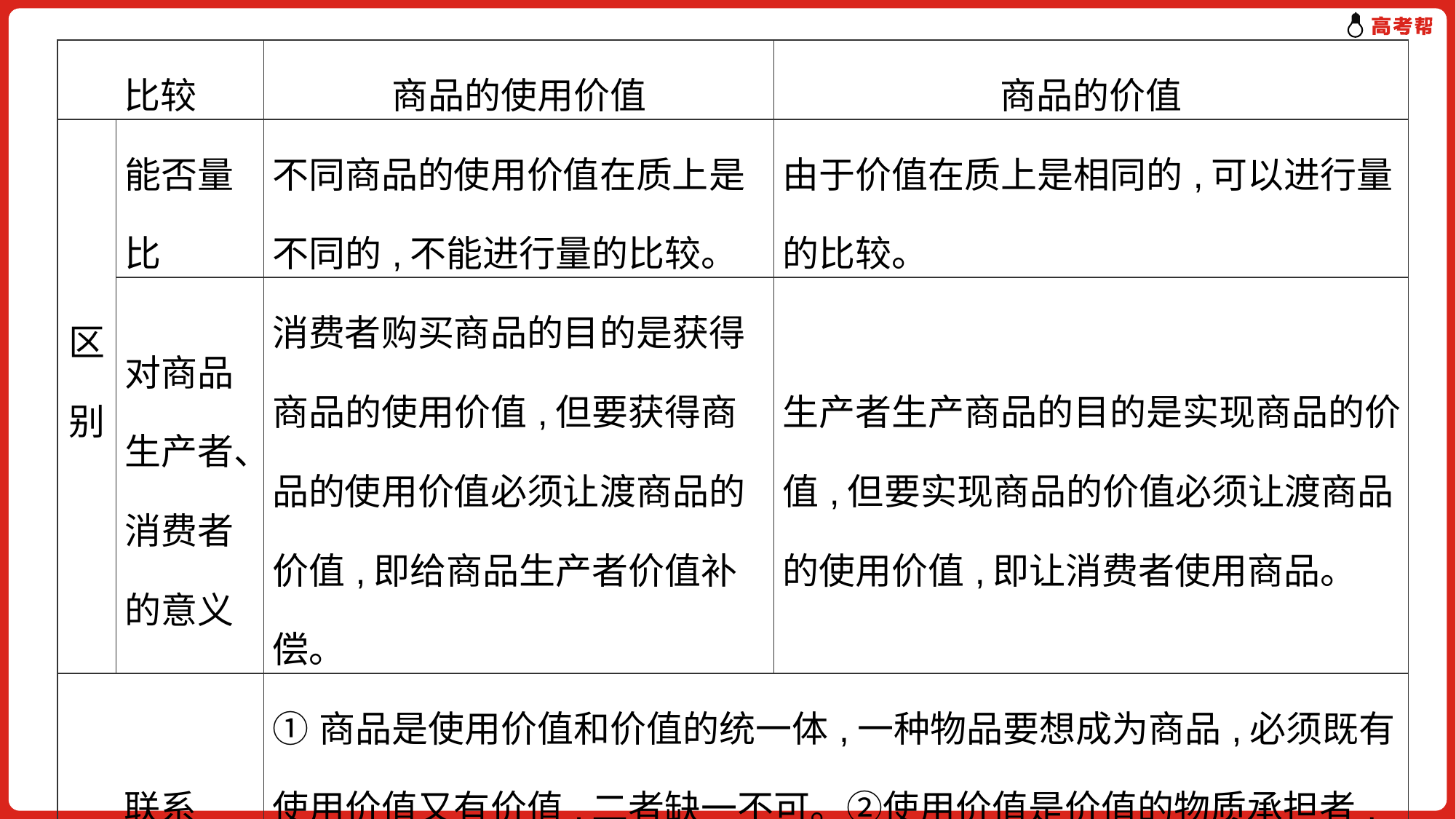

| 比较 |  | 商品的使用价值 | 商品的价值 |
| --- | --- | --- | --- |
| 区别 | 能否量比 | 不同商品的使用价值在质上是不同的,不能进行量的比较。 | 由于价值在质上是相同的,可以进行量的比较。 |
|  | 对商品生产者、消费者的意义 | 消费者购买商品的目的是获得商品的使用价值,但要获得商品的使用价值必须让渡商品的价值,即给商品生产者价值补偿。 | 生产者生产商品的目的是实现商品的价值,但要实现商品的价值必须让渡商品的使用价值,即让消费者使用商品。 |
| 联系 |  | ①商品是使用价值和价值的统一体,一种物品要想成为商品,必须既有使用价值又有价值,二者缺一不可。②使用价值是价值的物质承担者,有价值的东西一定有使用价值,但有使用价值的东西不一定有价值。 |  |